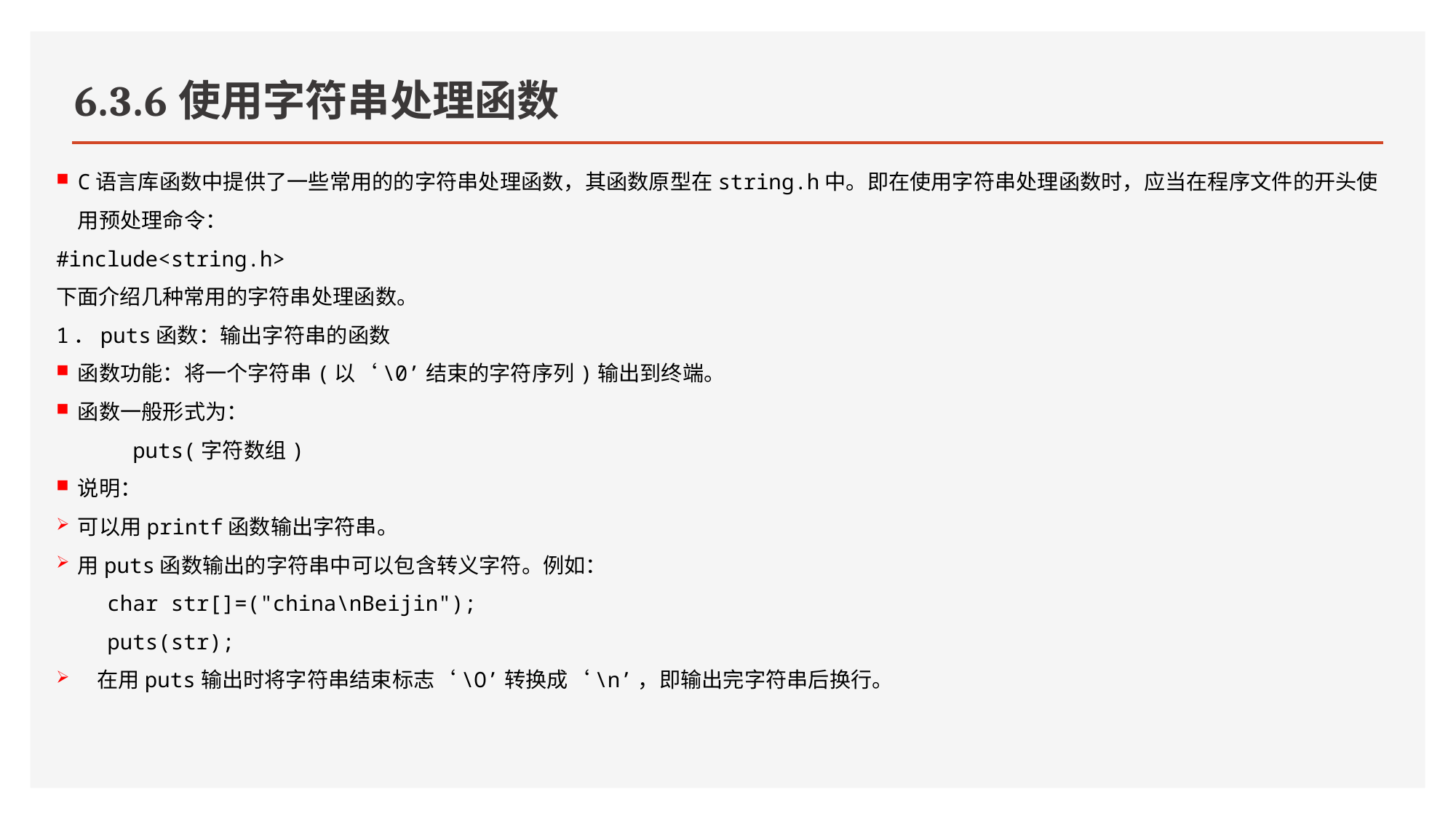

# 6.3.6使用字符串处理函数
C语言库函数中提供了一些常用的的字符串处理函数，其函数原型在string.h中。即在使用字符串处理函数时，应当在程序文件的开头使用预处理命令：
#include<string.h>
下面介绍几种常用的字符串处理函数。
1．puts函数：输出字符串的函数
函数功能：将一个字符串(以‘\0’结束的字符序列)输出到终端。
函数一般形式为：
      puts(字符数组)
说明：
可以用printf函数输出字符串。
用puts函数输出的字符串中可以包含转义字符。例如：
    char str[]=("china\nBeijin");
    puts(str);
在用puts输出时将字符串结束标志‘\O’转换成‘\n’，即输出完字符串后换行。